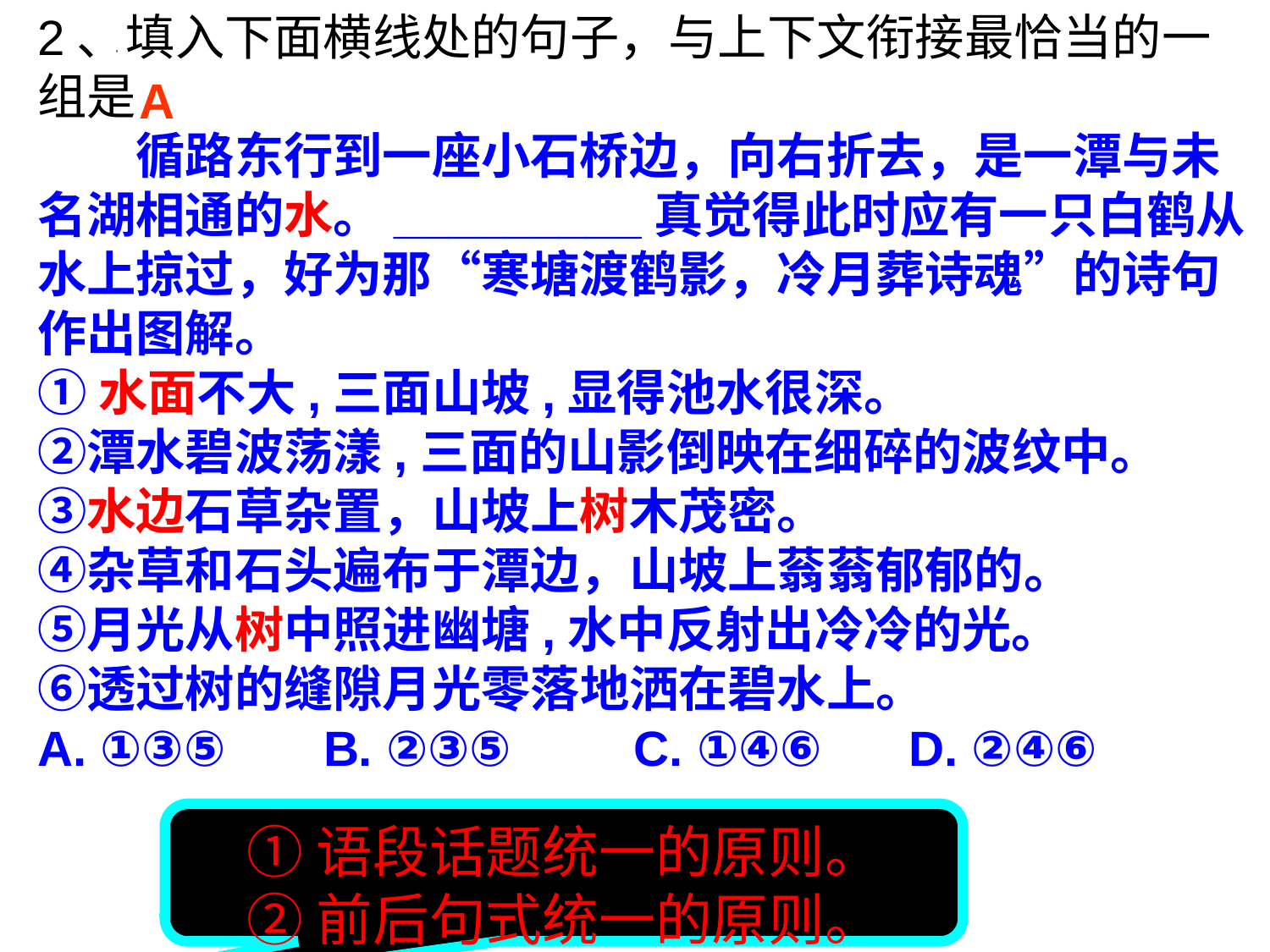

2、填入下面横线处的句子，与上下文衔接最恰当的一组是
　　循路东行到一座小石桥边，向右折去，是一潭与未名湖相通的水。_________真觉得此时应有一只白鹤从水上掠过，好为那“寒塘渡鹤影，冷月葬诗魂”的诗句作出图解。
①水面不大,三面山坡,显得池水很深。
②潭水碧波荡漾,三面的山影倒映在细碎的波纹中。
③水边石草杂置，山坡上树木茂密。
④杂草和石头遍布于潭边，山坡上蓊蓊郁郁的。
⑤月光从树中照进幽塘,水中反射出冷冷的光。
⑥透过树的缝隙月光零落地洒在碧水上。
A. ①③⑤ 　 B. ②③⑤　　C. ①④⑥ 　D. ②④⑥
A
①语段话题统一的原则。
②前后句式统一的原则。